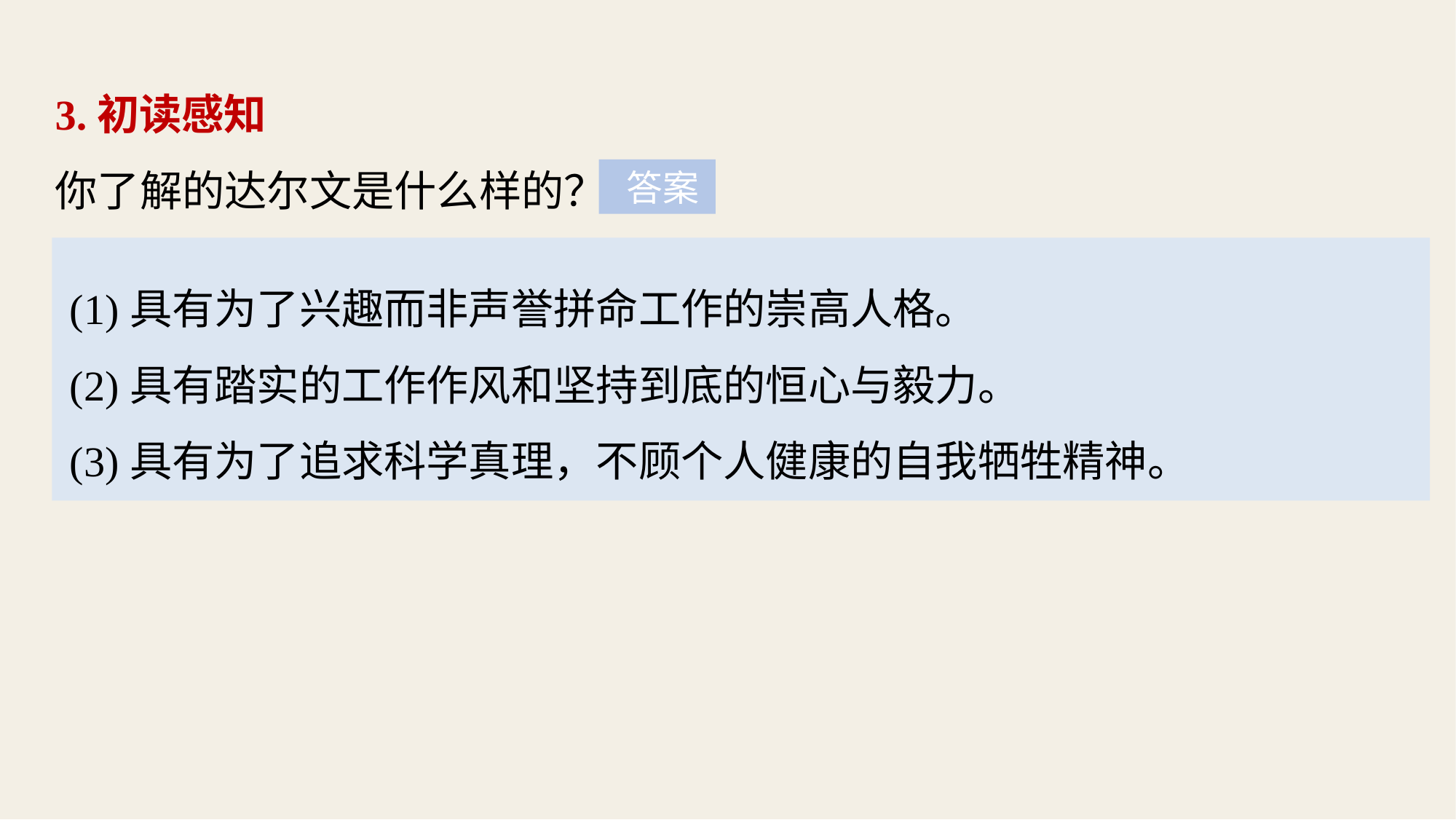

3.初读感知
你了解的达尔文是什么样的？
 答案

(1)具有为了兴趣而非声誉拼命工作的崇高人格。
(2)具有踏实的工作作风和坚持到底的恒心与毅力。
(3)具有为了追求科学真理，不顾个人健康的自我牺牲精神。